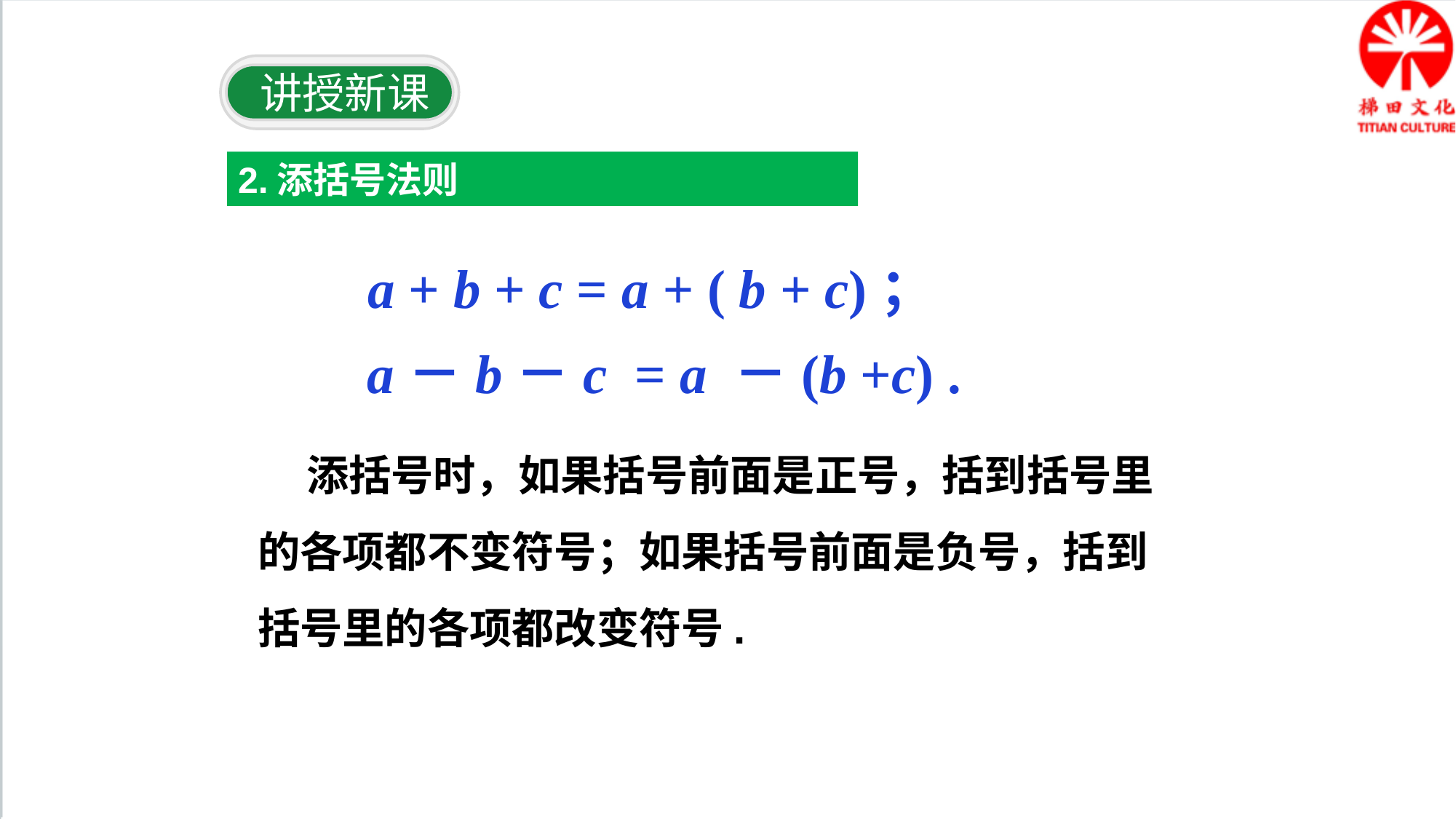

讲授新课
2.添括号法则
  a + b + c = a + ( b + c)；
 a－b－c  = a －(b +c) .
    添括号时，如果括号前面是正号，括到括号里的各项都不变符号；如果括号前面是负号，括到括号里的各项都改变符号.